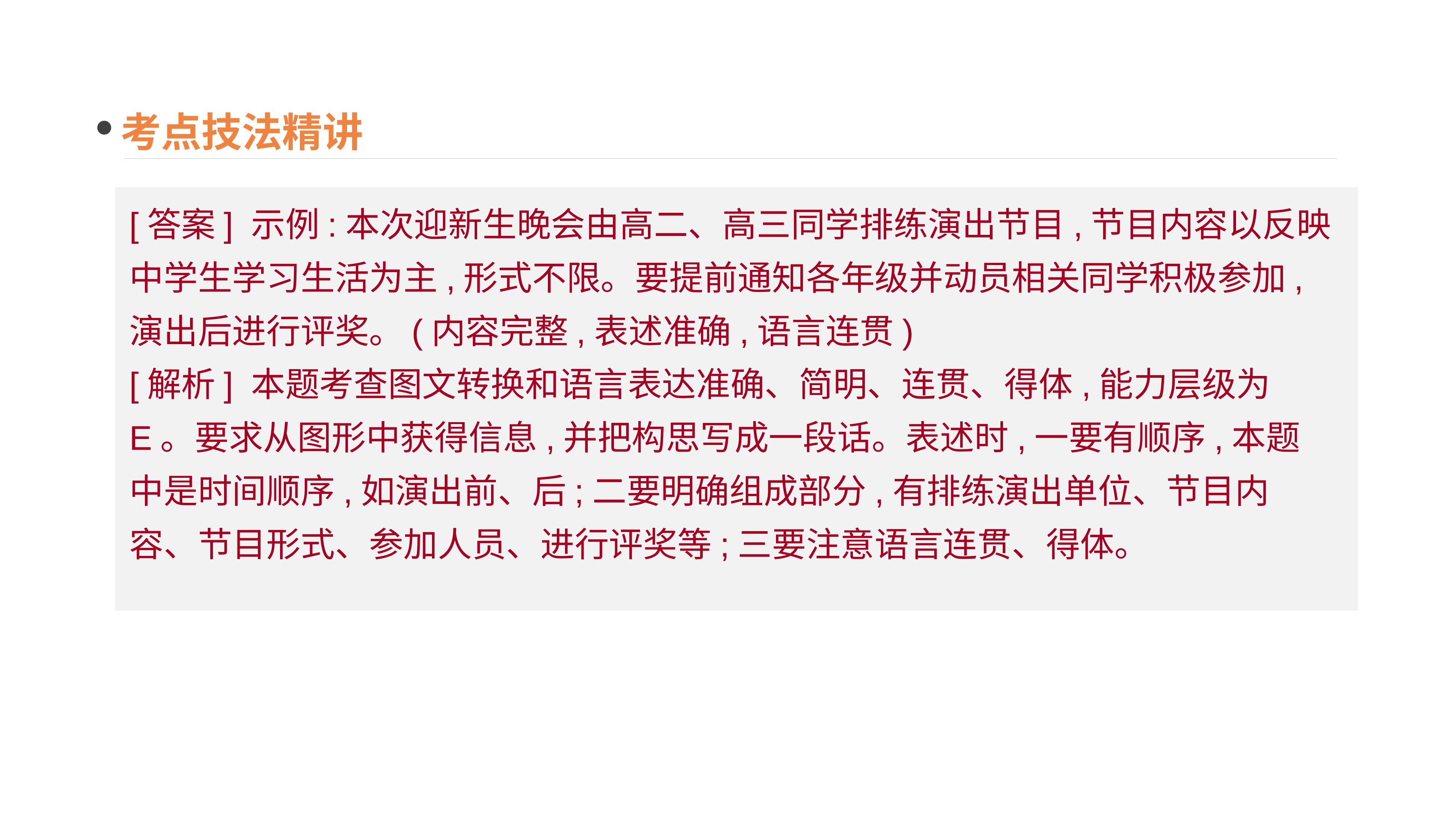

考点技法精讲

[答案] 示例:本次迎新生晚会由高二、高三同学排练演出节目,节目内容以反映中学生学习生活为主,形式不限。要提前通知各年级并动员相关同学积极参加,演出后进行评奖。(内容完整,表述准确,语言连贯)
[解析] 本题考查图文转换和语言表达准确、简明、连贯、得体,能力层级为E。要求从图形中获得信息,并把构思写成一段话。表述时,一要有顺序,本题中是时间顺序,如演出前、后;二要明确组成部分,有排练演出单位、节目内容、节目形式、参加人员、进行评奖等;三要注意语言连贯、得体。